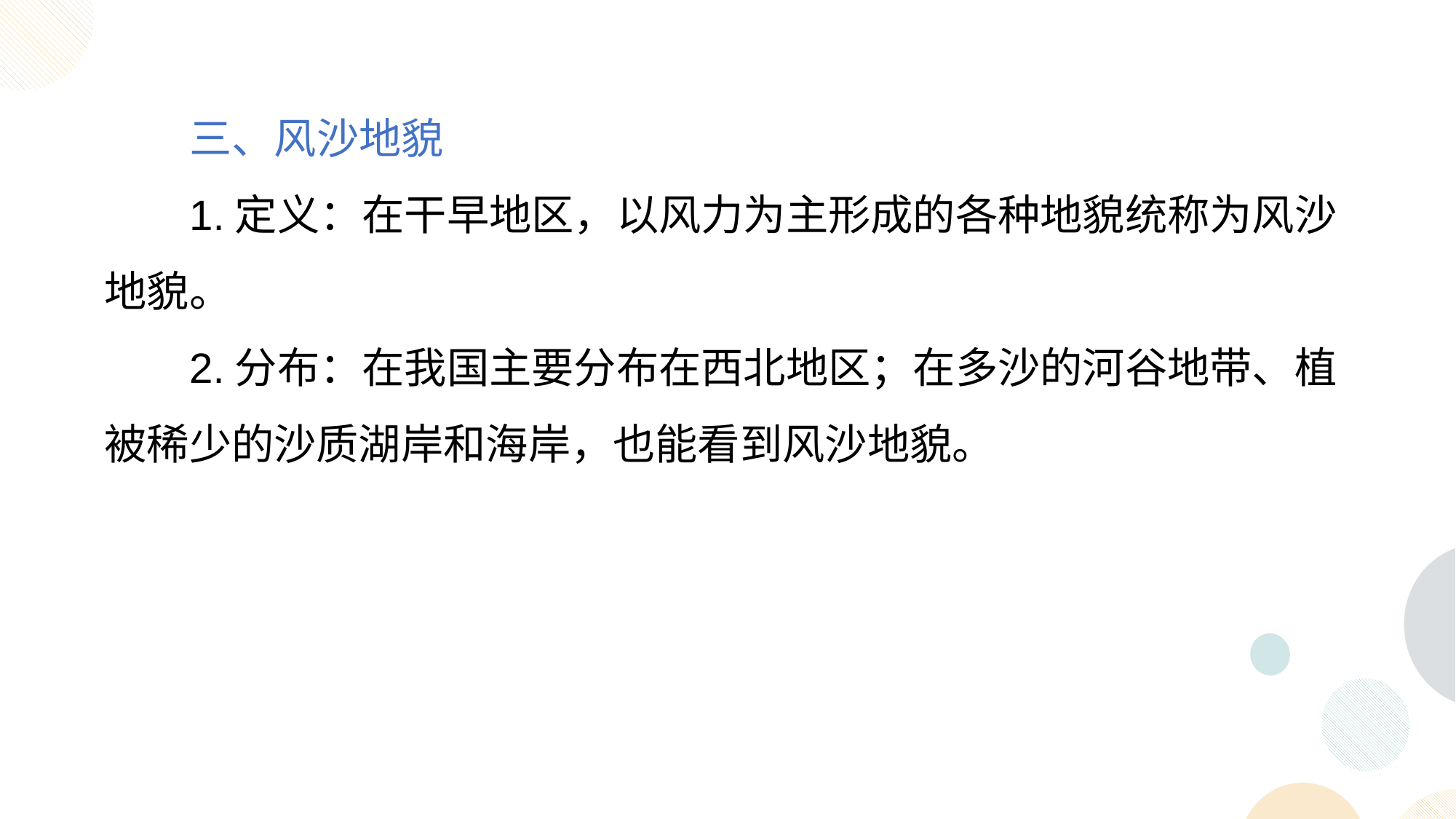

三、风沙地貌
1.定义：在干早地区，以风力为主形成的各种地貌统称为风沙地貌。
2.分布：在我国主要分布在西北地区；在多沙的河谷地带、植被稀少的沙质湖岸和海岸，也能看到风沙地貌。